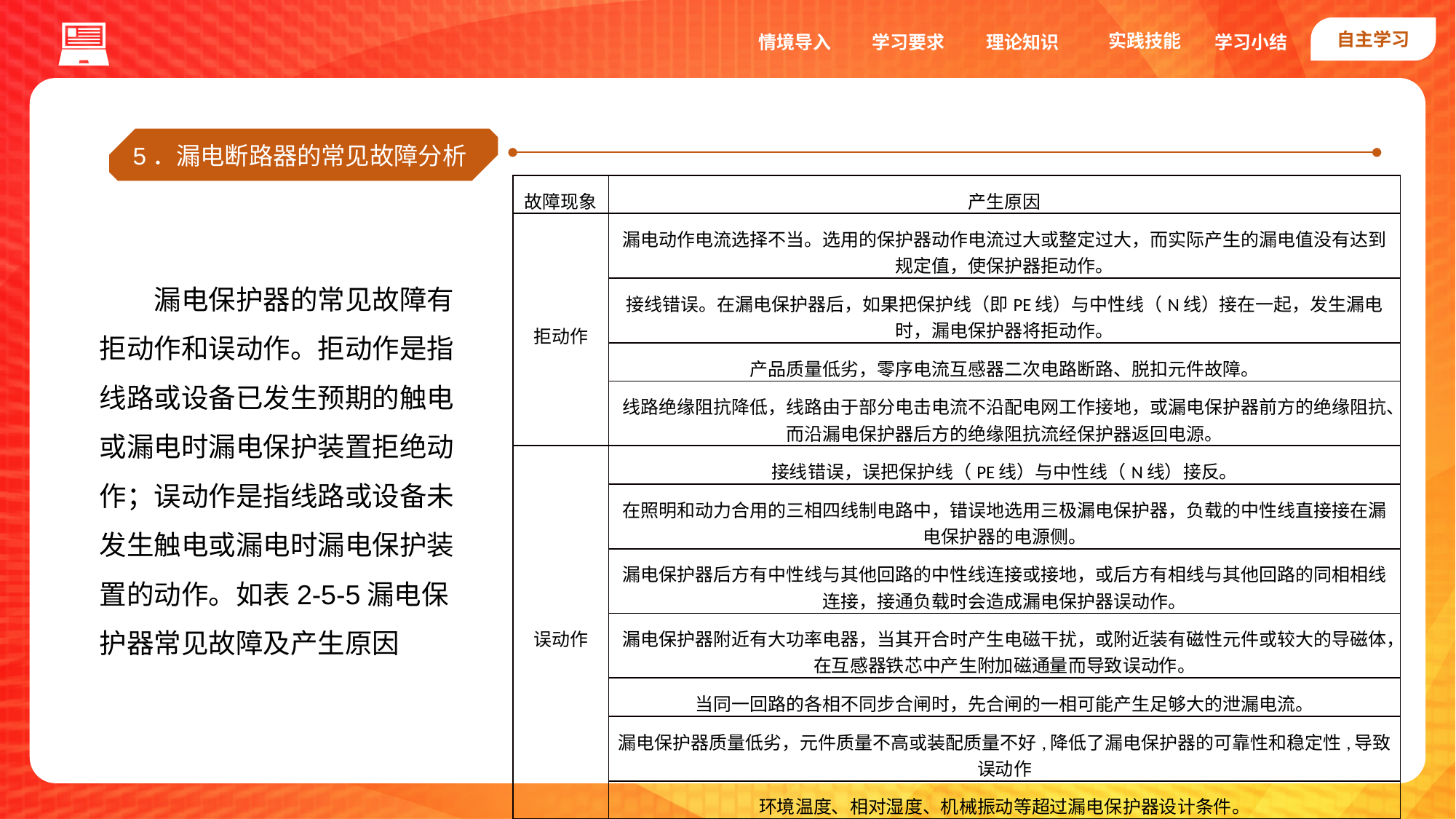

自主学习
实践技能
情境导入
学习要求
理论知识
学习小结

5．漏电断路器的常见故障分析
| 故障现象 | 产生原因 |
| --- | --- |
| 拒动作 | 漏电动作电流选择不当。选用的保护器动作电流过大或整定过大，而实际产生的漏电值没有达到规定值，使保护器拒动作。 |
|  | 接线错误。在漏电保护器后，如果把保护线（即PE线）与中性线（N线）接在一起，发生漏电时，漏电保护器将拒动作。 |
|  | 产品质量低劣，零序电流互感器二次电路断路、脱扣元件故障。 |
|  | 线路绝缘阻抗降低，线路由于部分电击电流不沿配电网工作接地，或漏电保护器前方的绝缘阻抗、而沿漏电保护器后方的绝缘阻抗流经保护器返回电源。 |
| 误动作 | 接线错误，误把保护线（PE线）与中性线（N线）接反。 |
|  | 在照明和动力合用的三相四线制电路中，错误地选用三极漏电保护器，负载的中性线直接接在漏电保护器的电源侧。 |
|  | 漏电保护器后方有中性线与其他回路的中性线连接或接地，或后方有相线与其他回路的同相相线连接，接通负载时会造成漏电保护器误动作。 |
|  | 漏电保护器附近有大功率电器，当其开合时产生电磁干扰，或附近装有磁性元件或较大的导磁体，在互感器铁芯中产生附加磁通量而导致误动作。 |
|  | 当同一回路的各相不同步合闸时，先合闸的一相可能产生足够大的泄漏电流。 |
|  | 漏电保护器质量低劣，元件质量不高或装配质量不好,降低了漏电保护器的可靠性和稳定性,导致误动作 |
|  | 环境温度、相对湿度、机械振动等超过漏电保护器设计条件。 |
漏电保护器的常见故障有拒动作和误动作。拒动作是指线路或设备已发生预期的触电或漏电时漏电保护装置拒绝动作；误动作是指线路或设备未发生触电或漏电时漏电保护装置的动作。如表2-5-5漏电保护器常见故障及产生原因